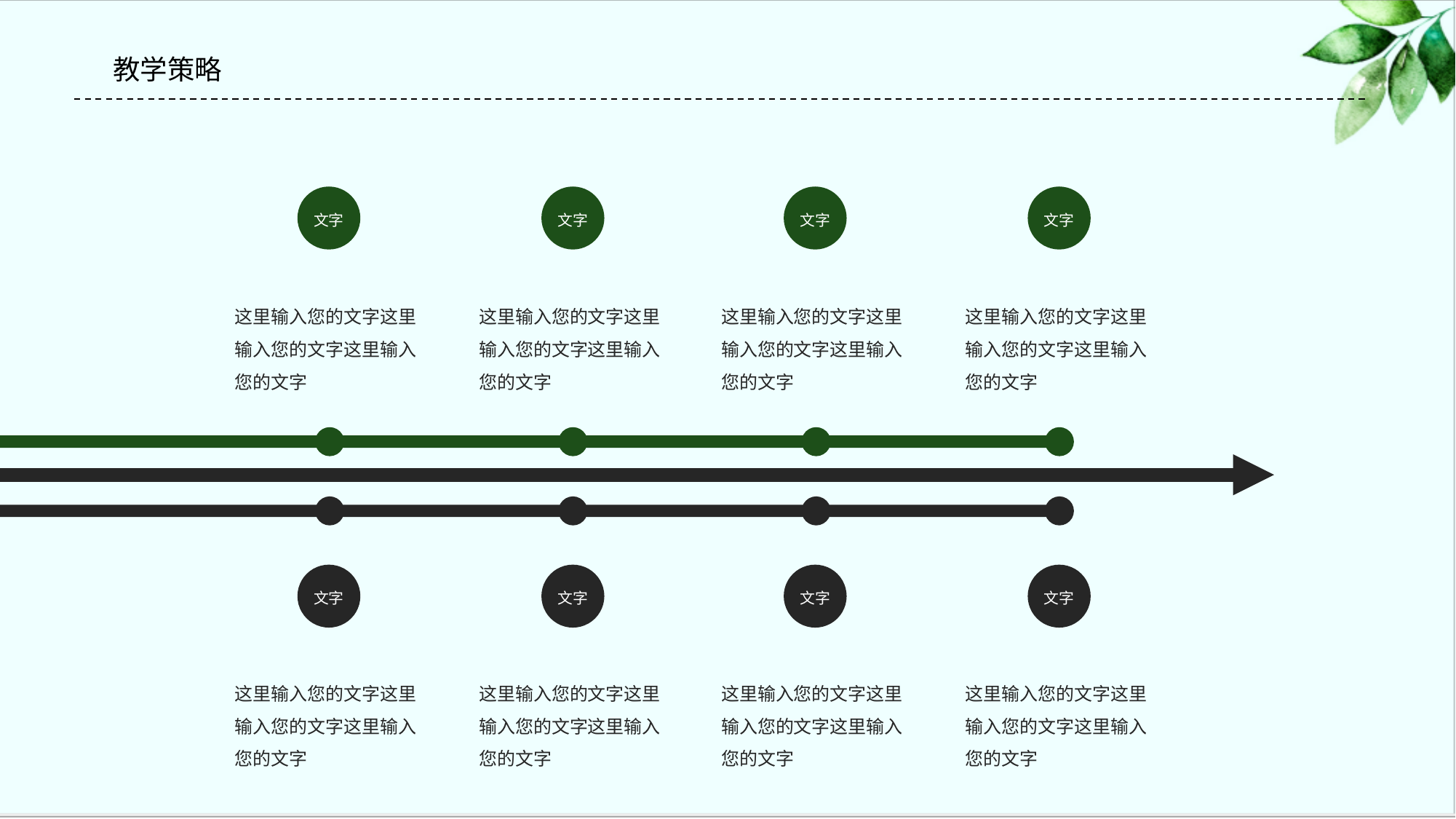

#
教学策略
文字
文字
文字
文字
这里输入您的文字这里输入您的文字这里输入您的文字
这里输入您的文字这里输入您的文字这里输入您的文字
这里输入您的文字这里输入您的文字这里输入您的文字
这里输入您的文字这里输入您的文字这里输入您的文字

文字
文字
文字
文字
这里输入您的文字这里输入您的文字这里输入您的文字
这里输入您的文字这里输入您的文字这里输入您的文字
这里输入您的文字这里输入您的文字这里输入您的文字
这里输入您的文字这里输入您的文字这里输入您的文字